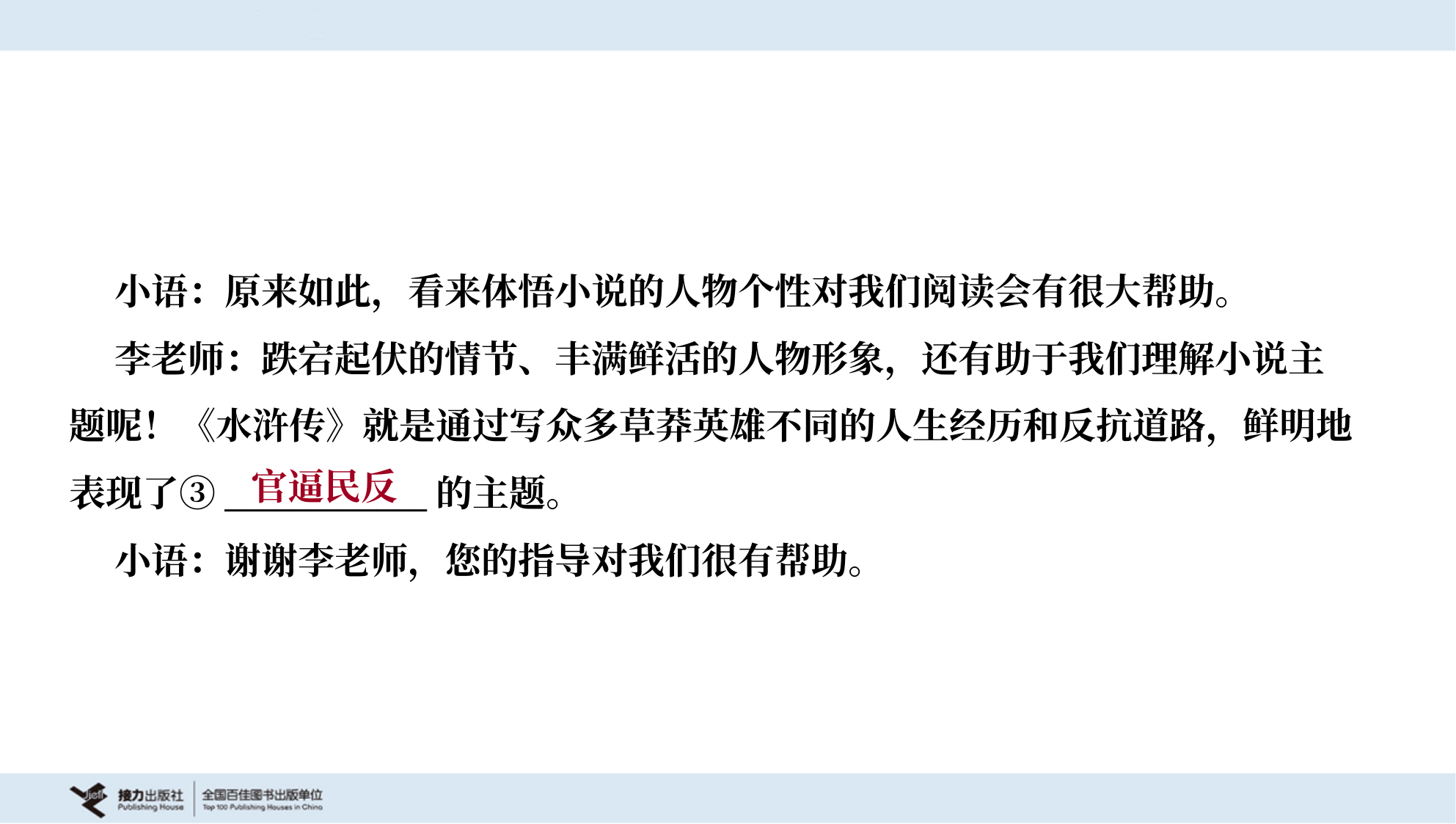

小语：原来如此，看来体悟小说的人物个性对我们阅读会有很大帮助。
    李老师：跌宕起伏的情节、丰满鲜活的人物形象，还有助于我们理解小说主
题呢！《水浒传》就是通过写众多草莽英雄不同的人生经历和反抗道路，鲜明地
表现了③____________的主题。
    小语：谢谢李老师，您的指导对我们很有帮助。
官逼民反